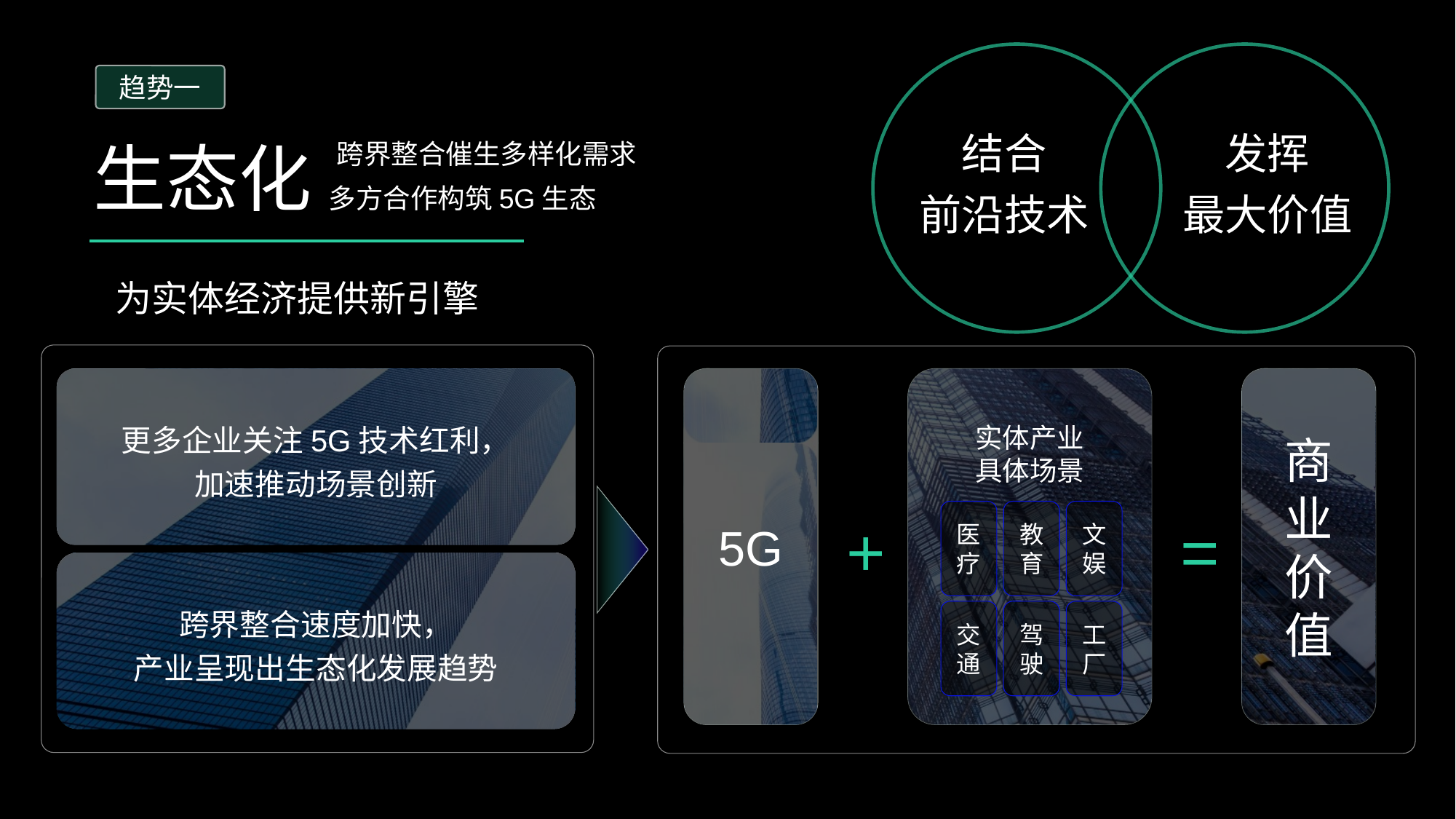

结合
前沿技术
发挥
最大价值
趋势一
生态化
跨界整合催生多样化需求
多方合作构筑5G生态
为实体经济提供新引擎

更多企业关注5G技术红利，
加速推动场景创新

5G

实体产业
具体场景

商
业
价
值
医疗
教育
文娱
交通
驾驶
工厂
+
=

跨界整合速度加快，
产业呈现出生态化发展趋势